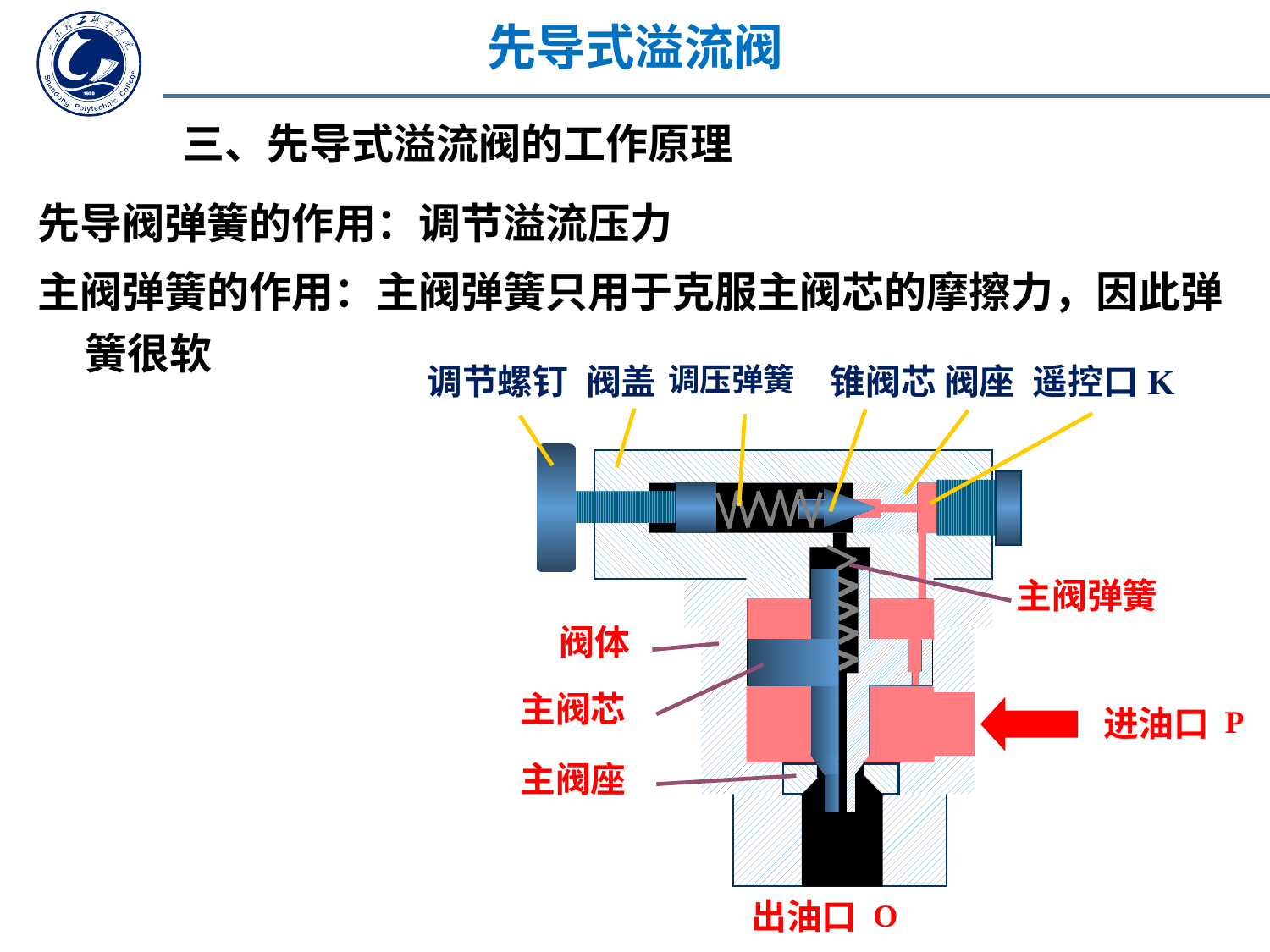

先导式溢流阀
三、先导式溢流阀的工作原理
先导阀弹簧的作用：调节溢流压力
主阀弹簧的作用：主阀弹簧只用于克服主阀芯的摩擦力，因此弹簧很软
调节螺钉
阀盖
调压弹簧
锥阀芯
阀座
遥控口K

主阀弹簧
进油口
P
出油口
O

阀体

主阀芯
主阀座